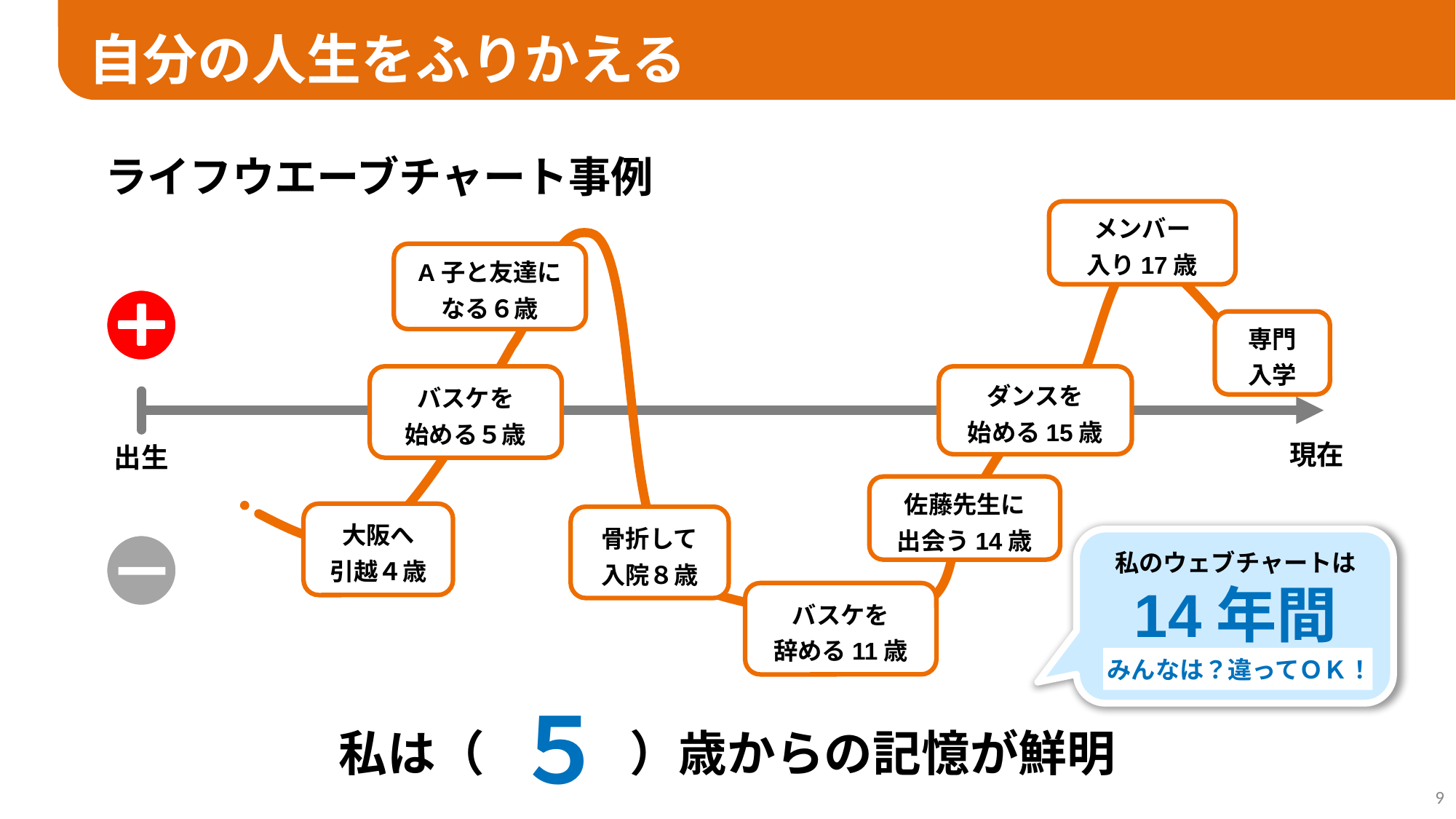

自分の人生をふりかえる
ライフウエーブチャート事例
メンバー
入り17歳

A子と友達になる６歳

専門
入学
バスケを
始める５歳
ダンスを
始める15歳
現在
出生
佐藤先生に
出会う14歳
大阪へ
引越４歳
骨折して
入院８歳

バスケを
辞める11歳

私のウェブチャートは
14年間

みんなは？違ってＯＫ！
５
私は（　　　）歳からの記憶が鮮明
9